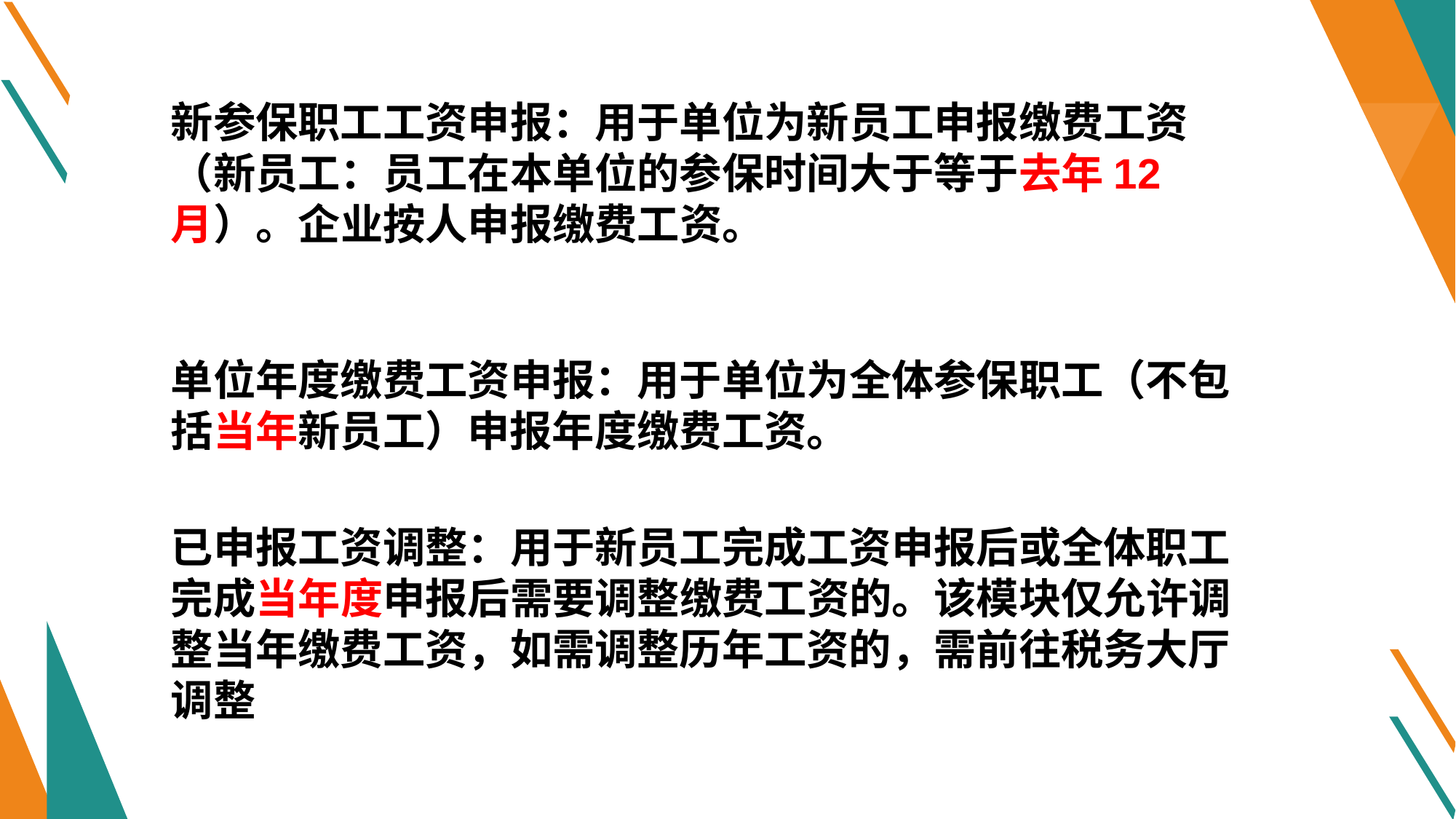

新参保职工工资申报：用于单位为新员工申报缴费工资（新员工：员工在本单位的参保时间大于等于去年12月）。企业按人申报缴费工资。
单位年度缴费工资申报：用于单位为全体参保职工（不包括当年新员工）申报年度缴费工资。
已申报工资调整：用于新员工完成工资申报后或全体职工完成当年度申报后需要调整缴费工资的。该模块仅允许调整当年缴费工资，如需调整历年工资的，需前往税务大厅调整